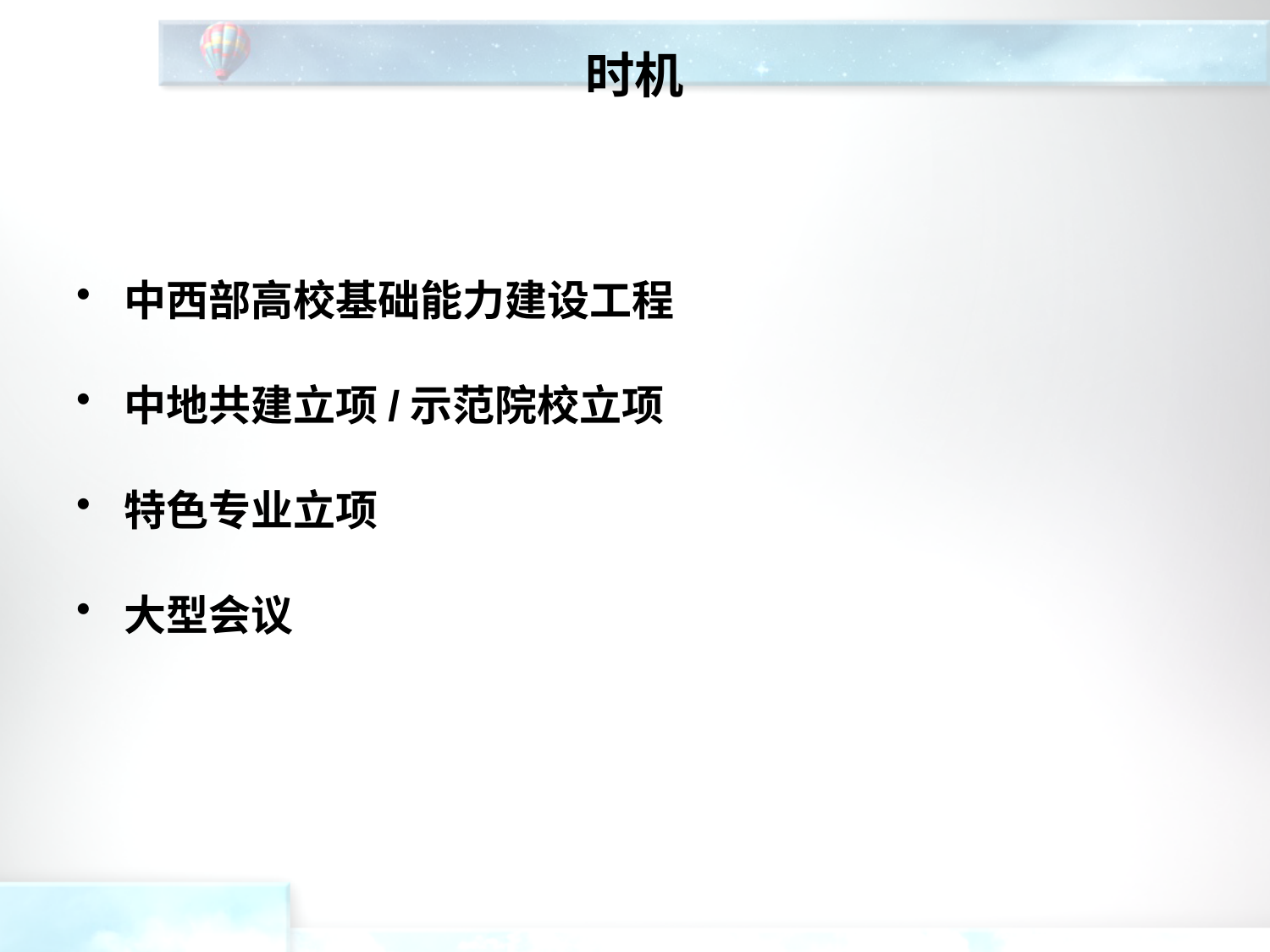

# 时机
中西部高校基础能力建设工程
中地共建立项/示范院校立项
特色专业立项
大型会议